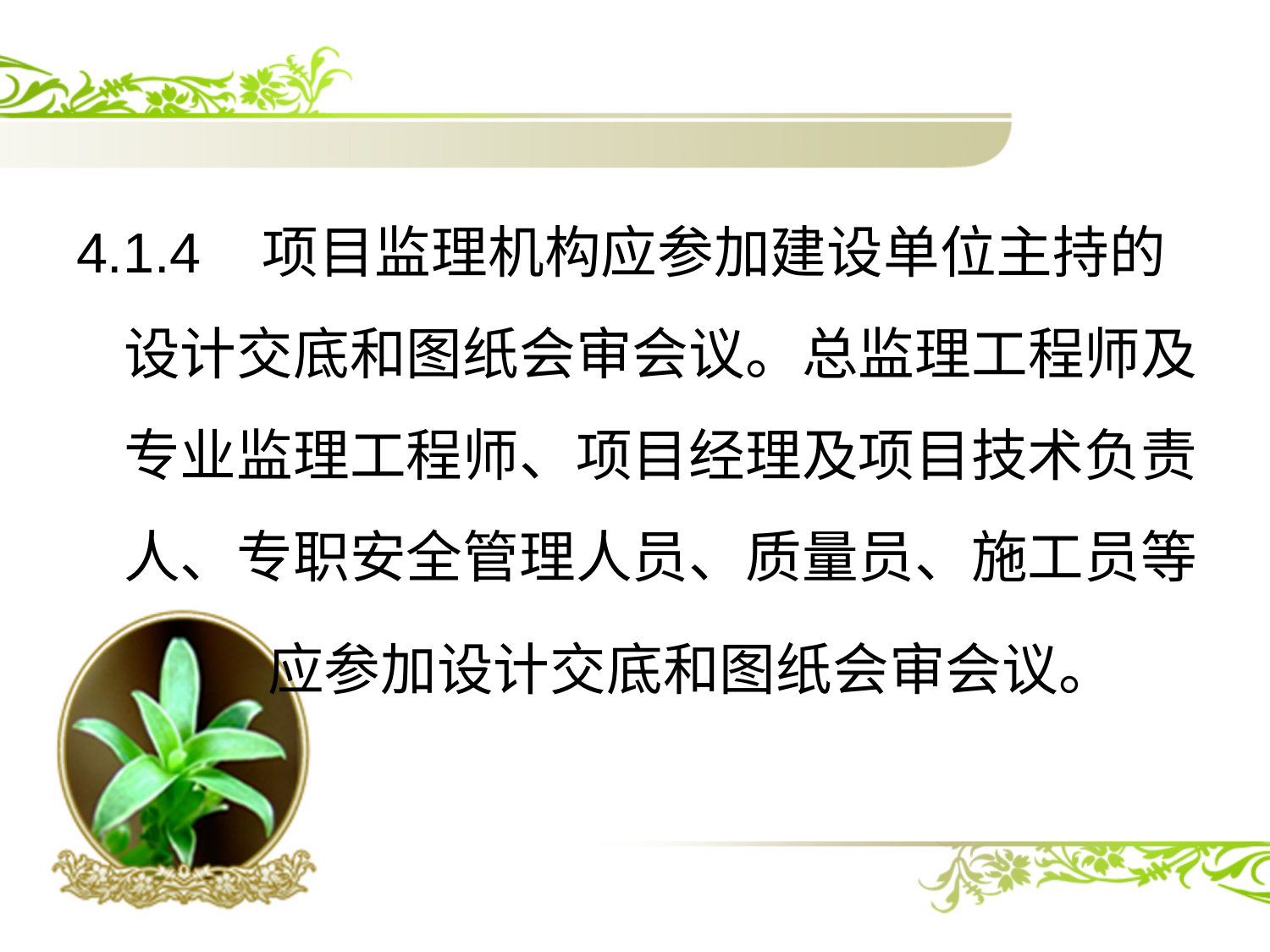

#
4.1.4   项目监理机构应参加建设单位主持的设计交底和图纸会审会议。总监理工程师及专业监理工程师、项目经理及项目技术负责人、专职安全管理人员、质量员、施工员等
              应参加设计交底和图纸会审会议。